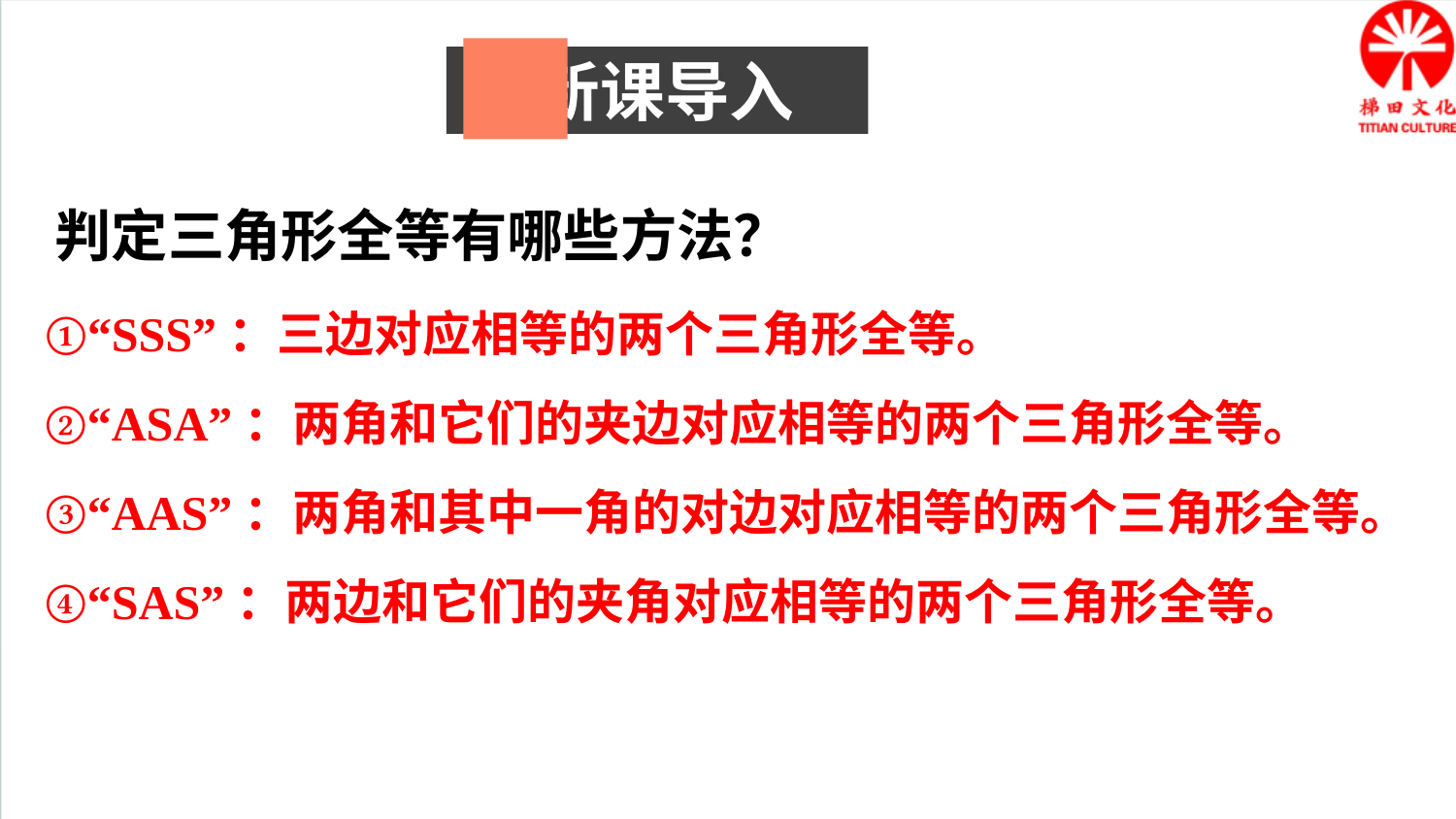

新课导入
判定三角形全等有哪些方法？
①“SSS”：三边对应相等的两个三角形全等。
②“ASA”：两角和它们的夹边对应相等的两个三角形全等。
③“AAS”：两角和其中一角的对边对应相等的两个三角形全等。
④“SAS”：两边和它们的夹角对应相等的两个三角形全等。